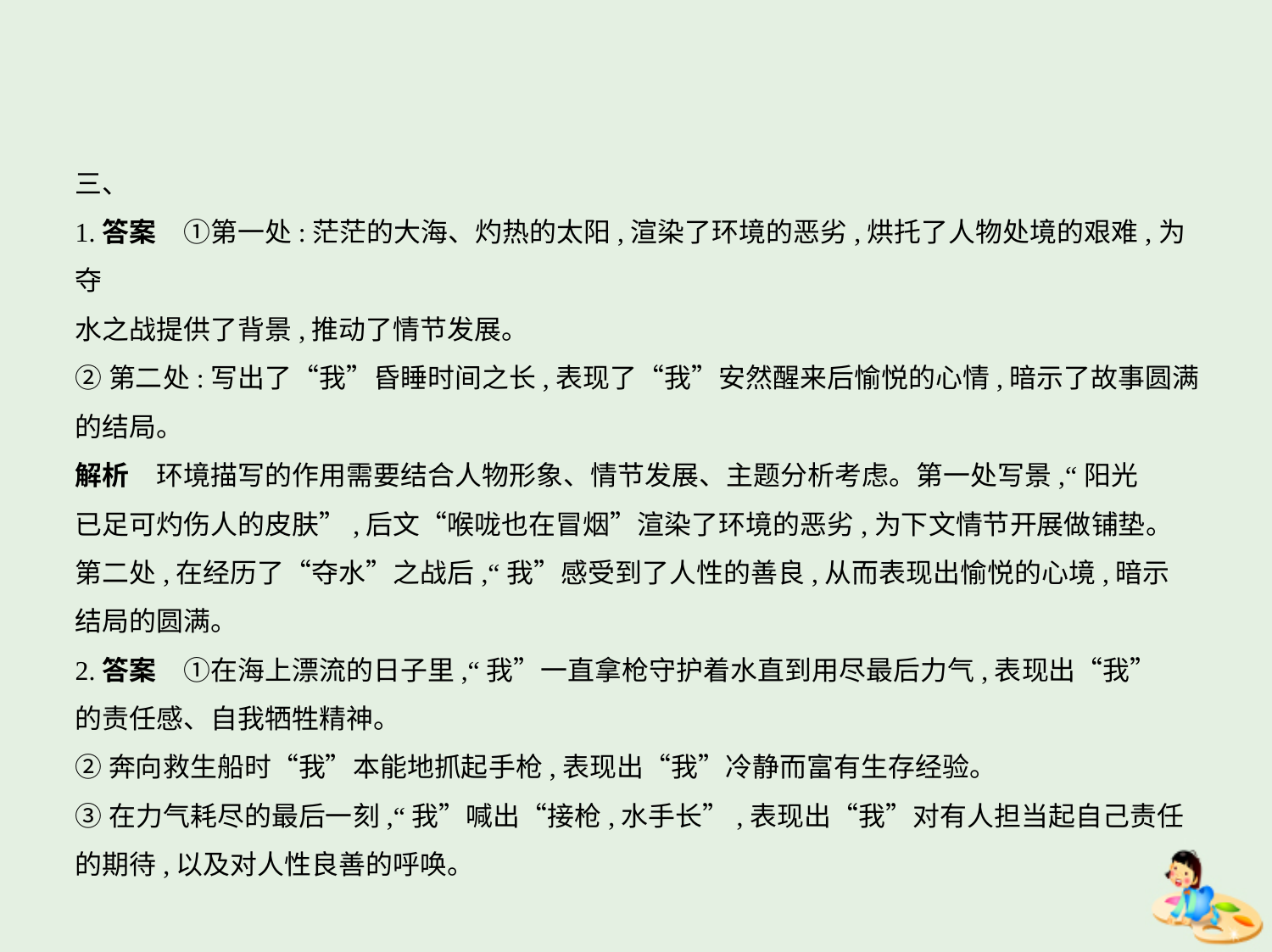

三、
1.答案　①第一处:茫茫的大海、灼热的太阳,渲染了环境的恶劣,烘托了人物处境的艰难,为夺
水之战提供了背景,推动了情节发展。
②第二处:写出了“我”昏睡时间之长,表现了“我”安然醒来后愉悦的心情,暗示了故事圆满
的结局。
解析　环境描写的作用需要结合人物形象、情节发展、主题分析考虑。第一处写景,“阳光
已足可灼伤人的皮肤”,后文“喉咙也在冒烟”渲染了环境的恶劣,为下文情节开展做铺垫。
第二处,在经历了“夺水”之战后,“我”感受到了人性的善良,从而表现出愉悦的心境,暗示
结局的圆满。
2.答案　①在海上漂流的日子里,“我”一直拿枪守护着水直到用尽最后力气,表现出“我”
的责任感、自我牺牲精神。
②奔向救生船时“我”本能地抓起手枪,表现出“我”冷静而富有生存经验。
③在力气耗尽的最后一刻,“我”喊出“接枪,水手长”,表现出“我”对有人担当起自己责任
的期待,以及对人性良善的呼唤。